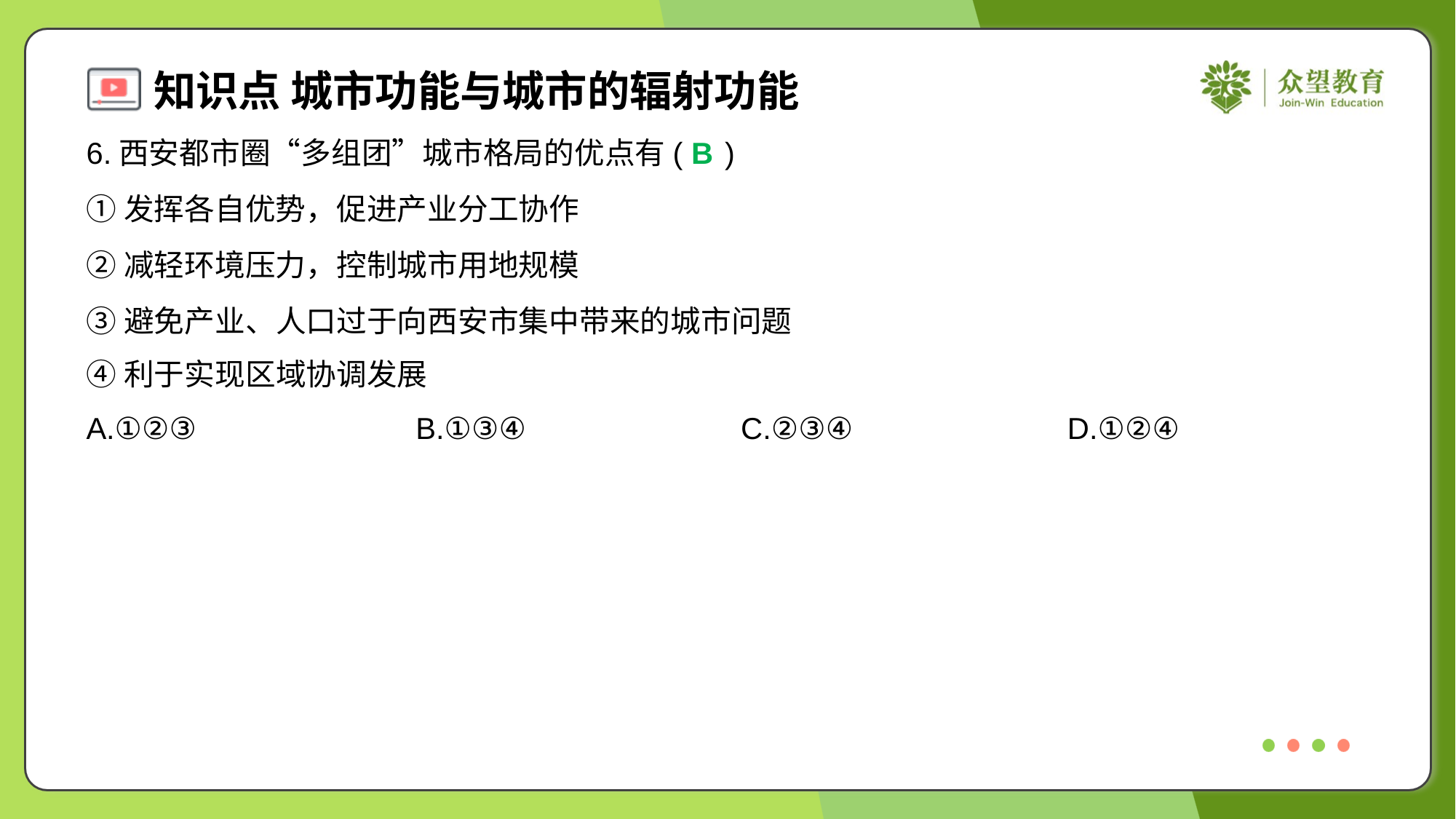

6.西安都市圈“多组团”城市格局的优点有(     )
B
①发挥各自优势，促进产业分工协作
②减轻环境压力，控制城市用地规模
③避免产业、人口过于向西安市集中带来的城市问题
④利于实现区域协调发展
A.①②③	B.①③④	C.②③④	D.①②④